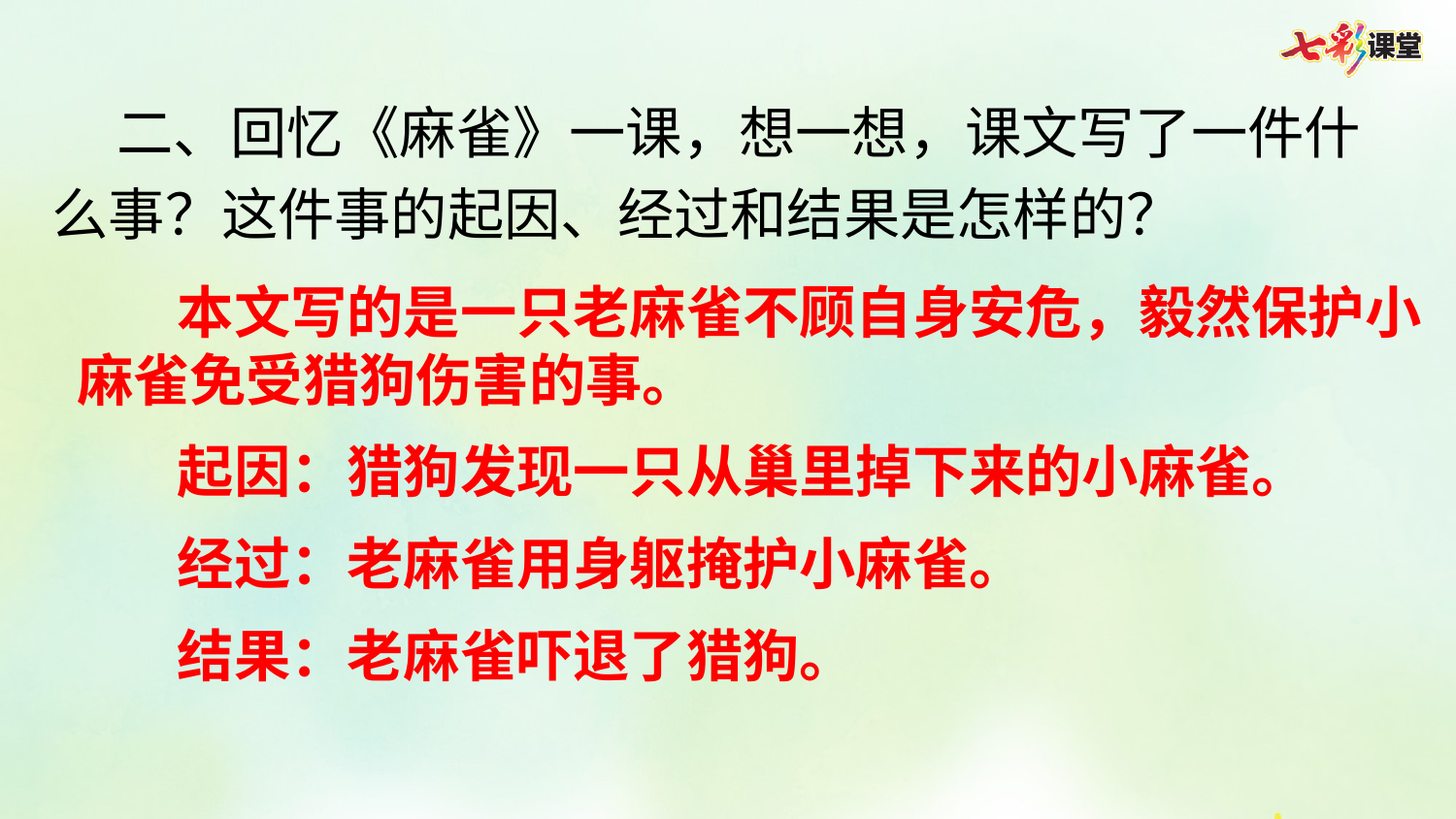

二、回忆《麻雀》一课，想一想，课文写了一件什么事？这件事的起因、经过和结果是怎样的？
本文写的是一只老麻雀不顾自身安危，毅然保护小麻雀免受猎狗伤害的事。
起因：猎狗发现一只从巢里掉下来的小麻雀。
经过：老麻雀用身躯掩护小麻雀。
结果：老麻雀吓退了猎狗。